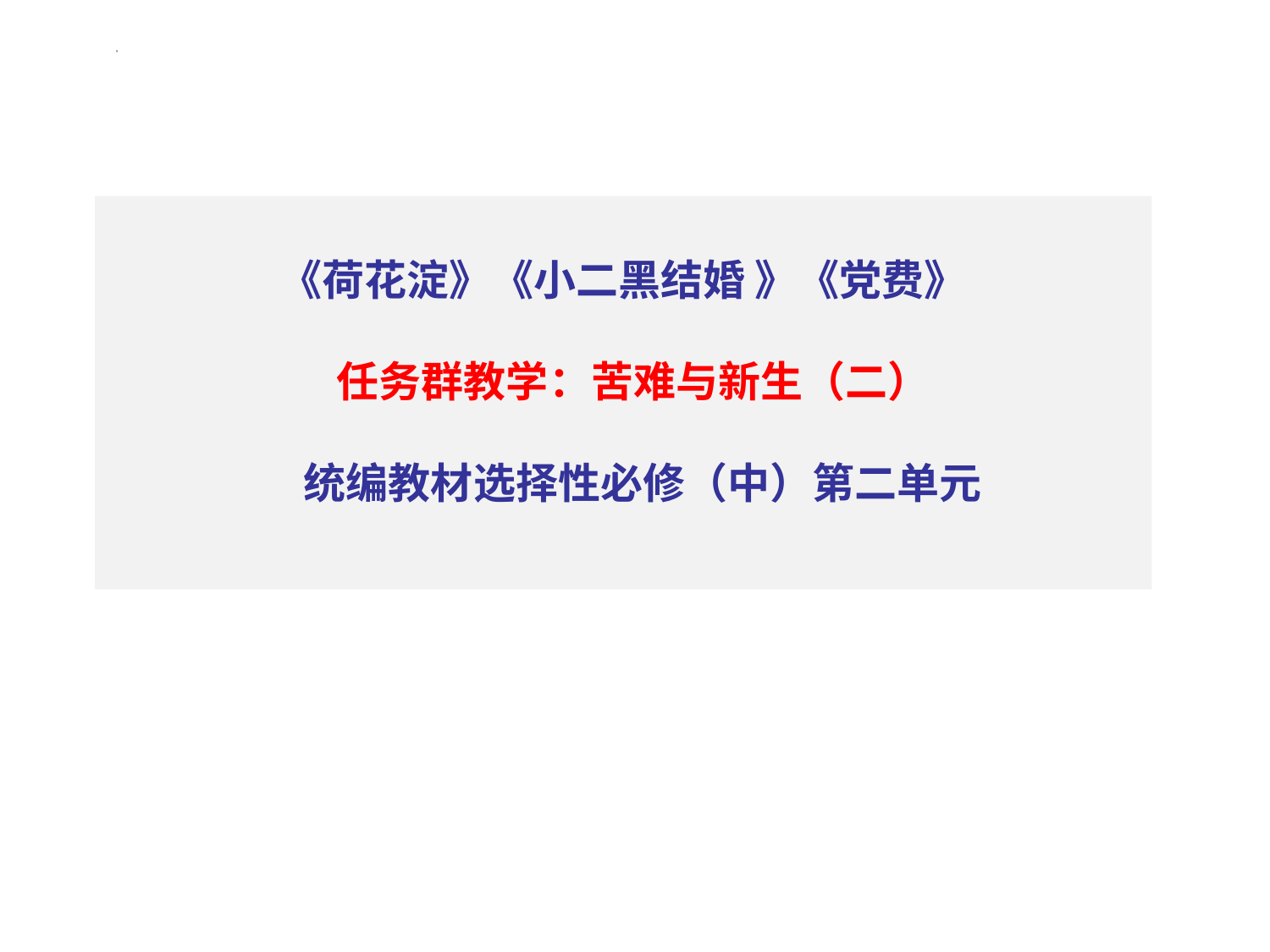

《荷花淀》《小二黑结婚 》《党费》

 任务群教学：苦难与新生（二）

   统编教材选择性必修（中）第二单元